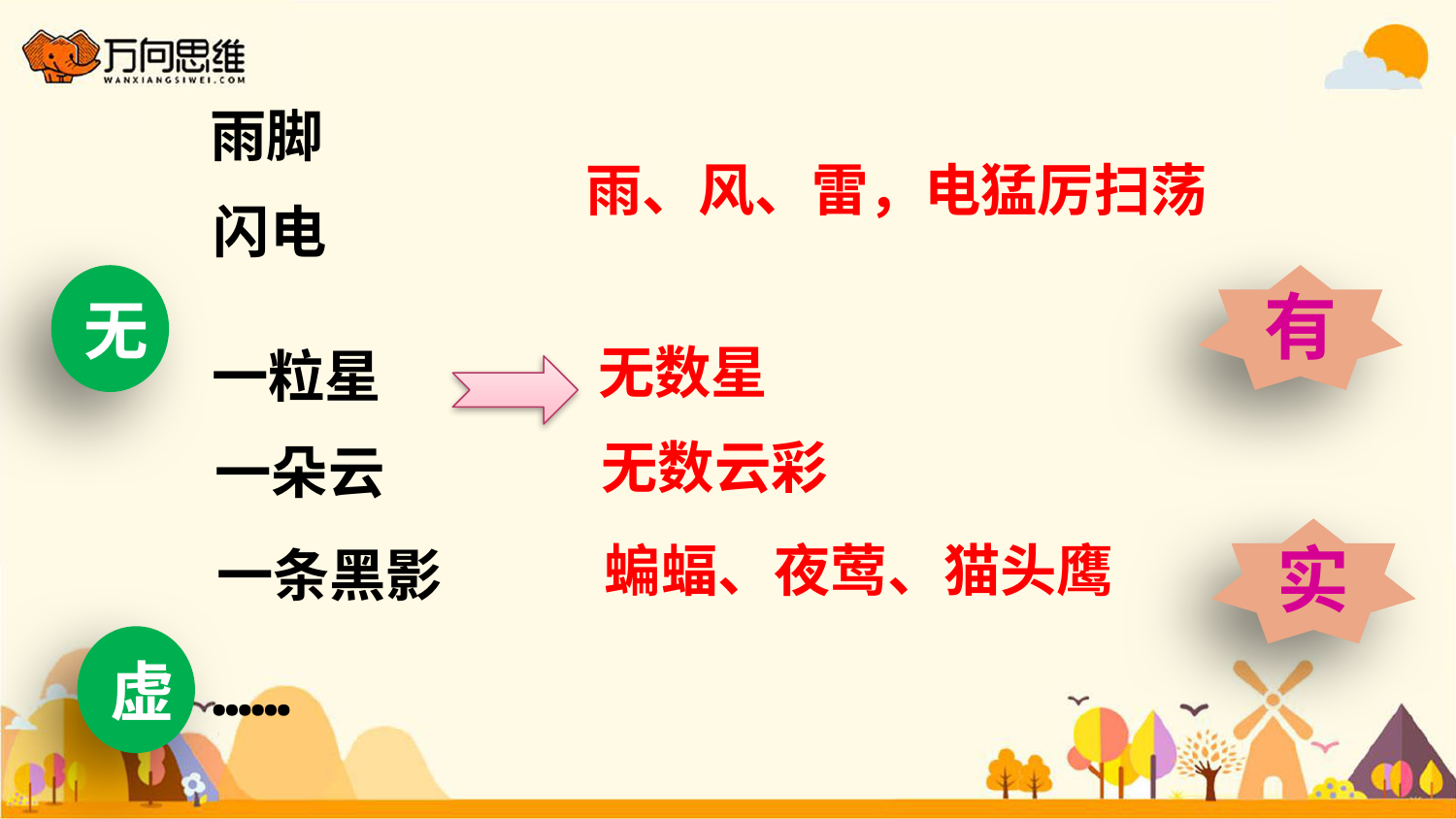

雨脚
雨、风、雷，电猛厉扫荡
闪电
有
无
无数星
一粒星

无数云彩
一朵云
实
蝙蝠、夜莺、猫头鹰
一条黑影
虚
……